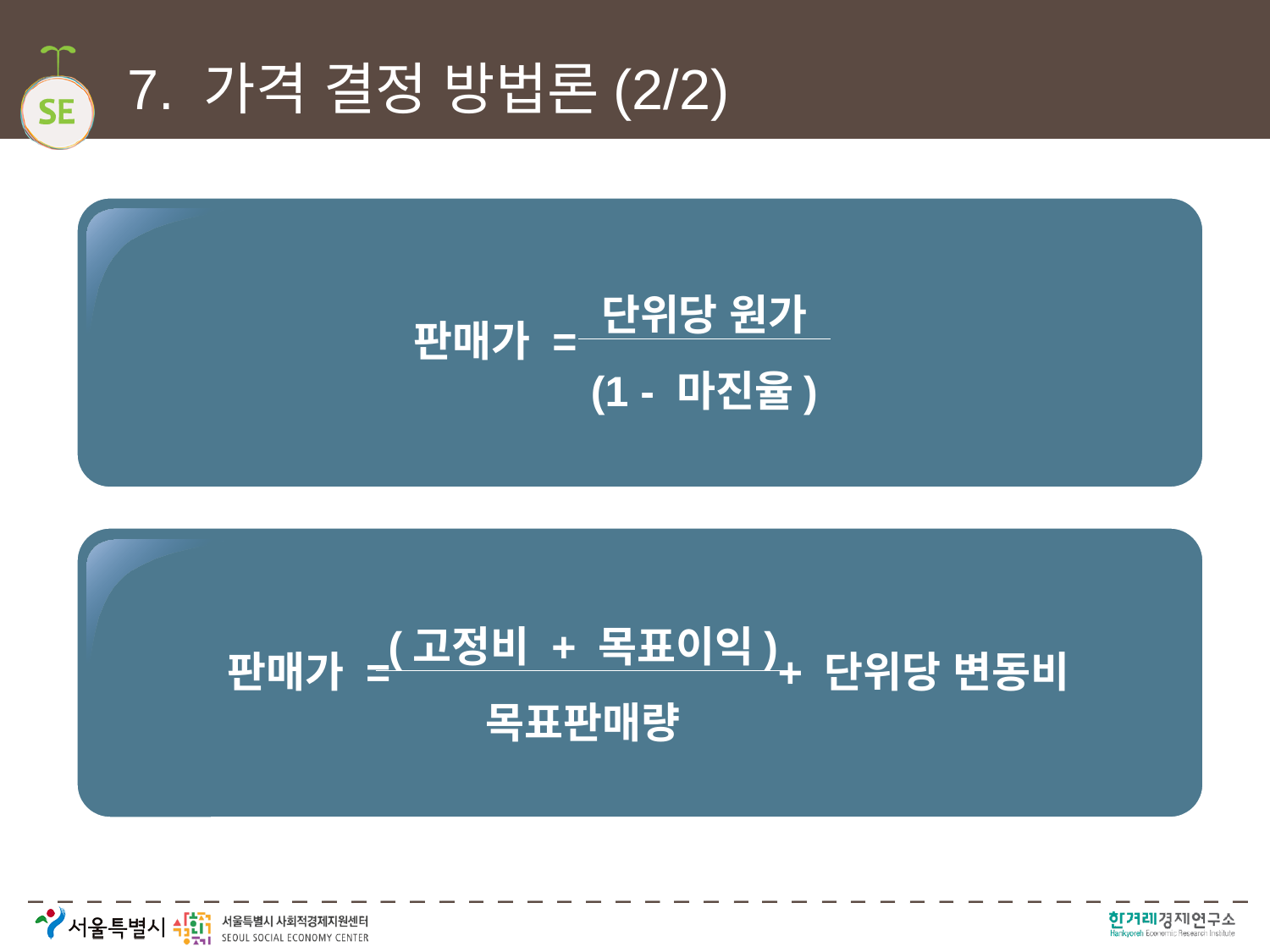

# 7. 가격 결정 방법론(2/2)

단위당 원가
(1 - 마진율)
판매가 =

(고정비 + 목표이익)
목표판매량
판매가 =
+ 단위당 변동비